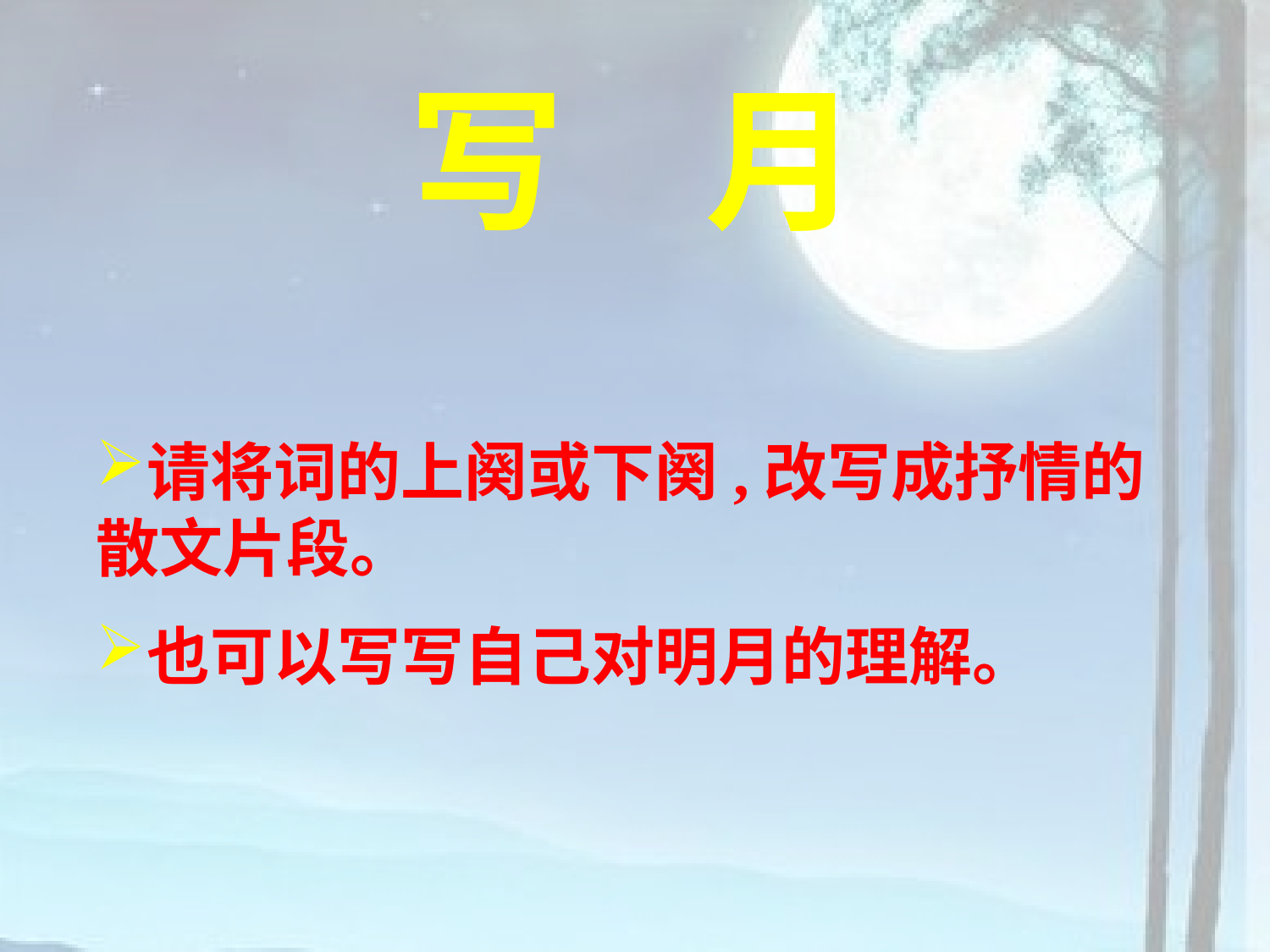

写    月
请将词的上阕或下阕,改写成抒情的散文片段。
也可以写写自己对明月的理解。